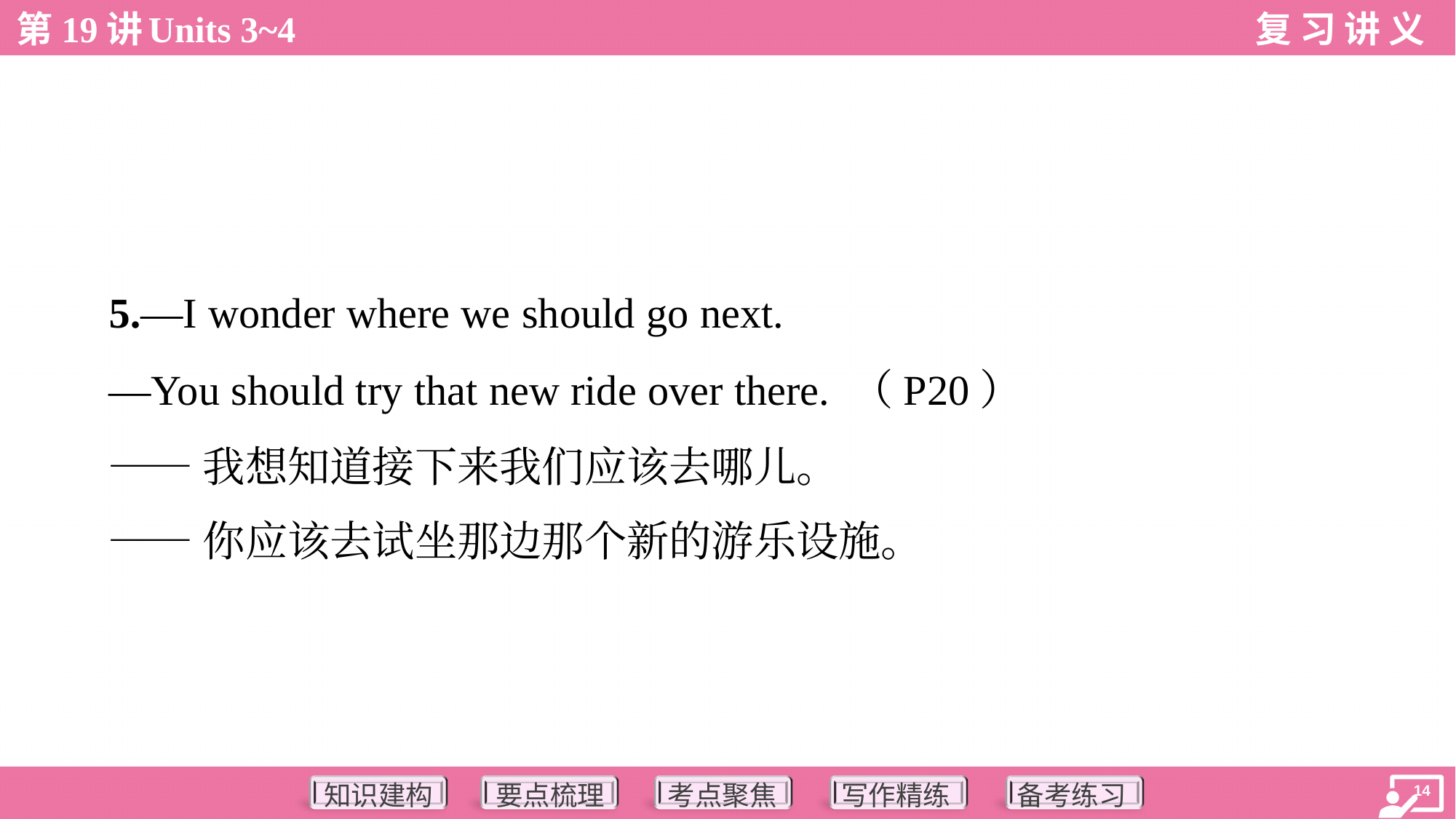

5.—I wonder where we should go next.
    —You should try that new ride over there. （P20）
    ——我想知道接下来我们应该去哪儿。
    ——你应该去试坐那边那个新的游乐设施。